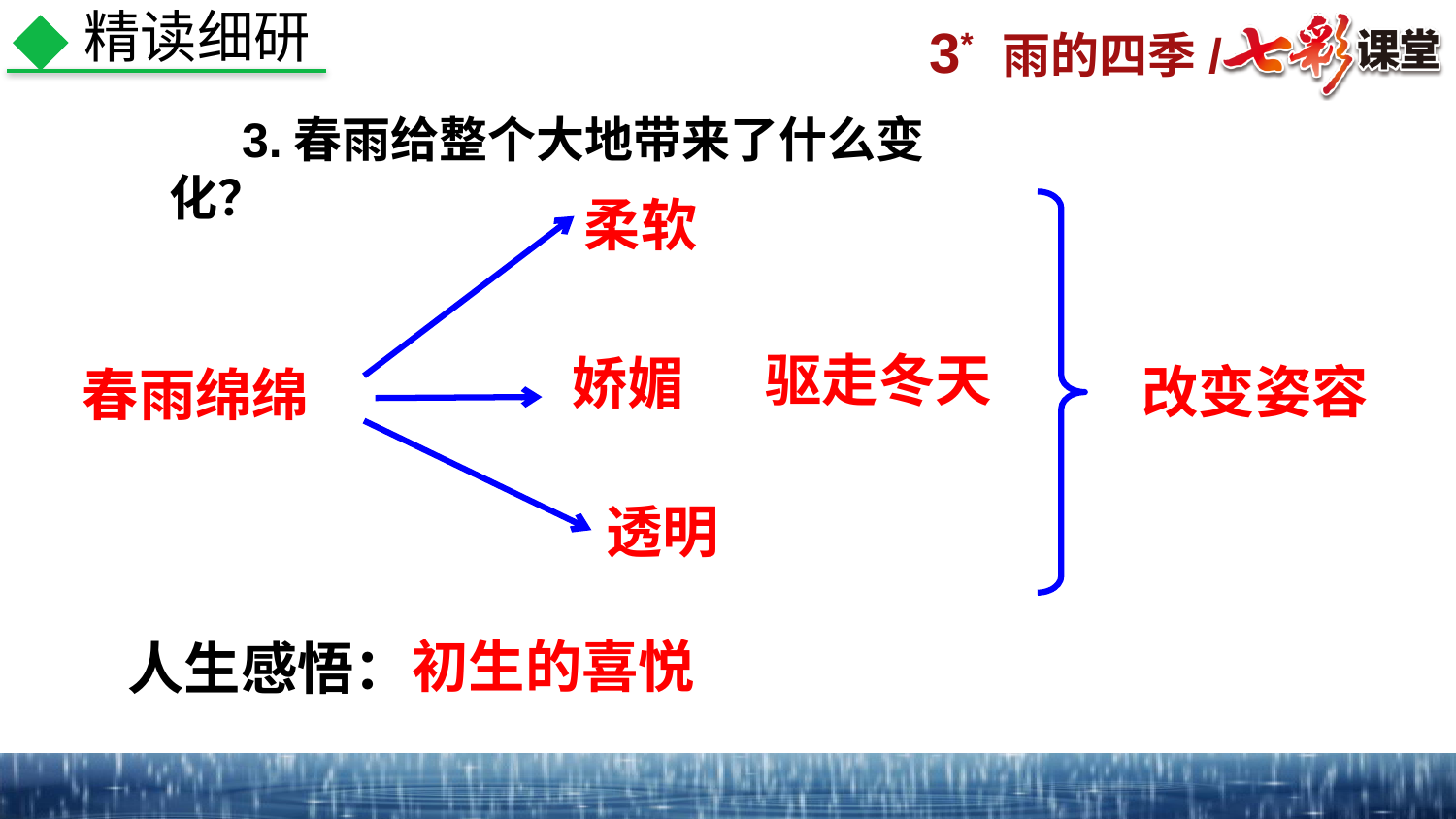

精读细研

3.春雨给整个大地带来了什么变化？
柔软

驱走冬天
娇媚
改变姿容
春雨绵绵
透明
初生的喜悦
人生感悟：